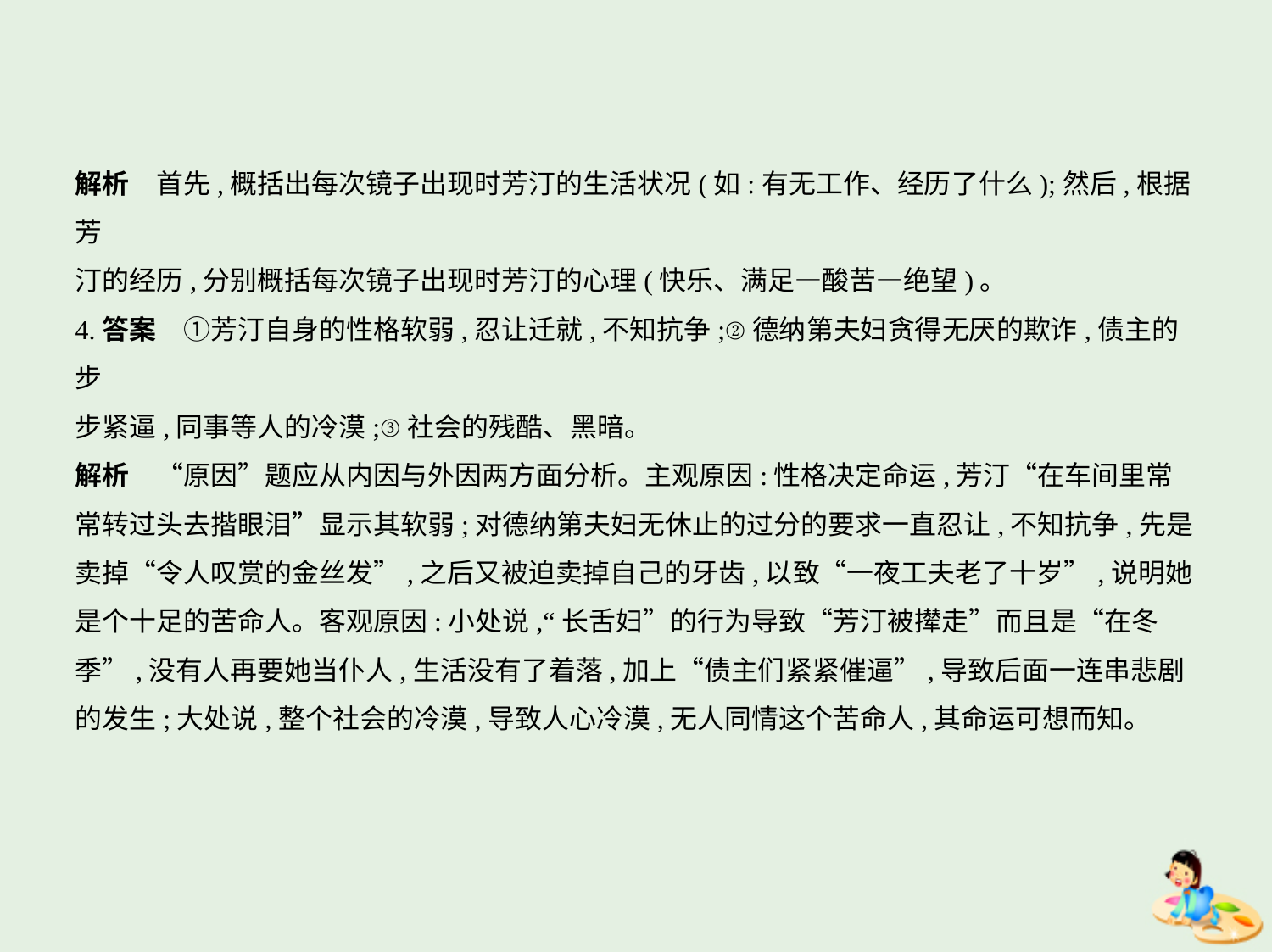

解析　首先,概括出每次镜子出现时芳汀的生活状况(如:有无工作、经历了什么);然后,根据芳
汀的经历,分别概括每次镜子出现时芳汀的心理(快乐、满足—酸苦—绝望)。
4.答案　①芳汀自身的性格软弱,忍让迁就,不知抗争;②德纳第夫妇贪得无厌的欺诈,债主的步
步紧逼,同事等人的冷漠;③社会的残酷、黑暗。
解析　“原因”题应从内因与外因两方面分析。主观原因:性格决定命运,芳汀“在车间里常
常转过头去揩眼泪”显示其软弱;对德纳第夫妇无休止的过分的要求一直忍让,不知抗争,先是
卖掉“令人叹赏的金丝发”,之后又被迫卖掉自己的牙齿,以致“一夜工夫老了十岁”,说明她
是个十足的苦命人。客观原因:小处说,“长舌妇”的行为导致“芳汀被撵走”而且是“在冬
季”,没有人再要她当仆人,生活没有了着落,加上“债主们紧紧催逼”,导致后面一连串悲剧
的发生;大处说,整个社会的冷漠,导致人心冷漠,无人同情这个苦命人,其命运可想而知。